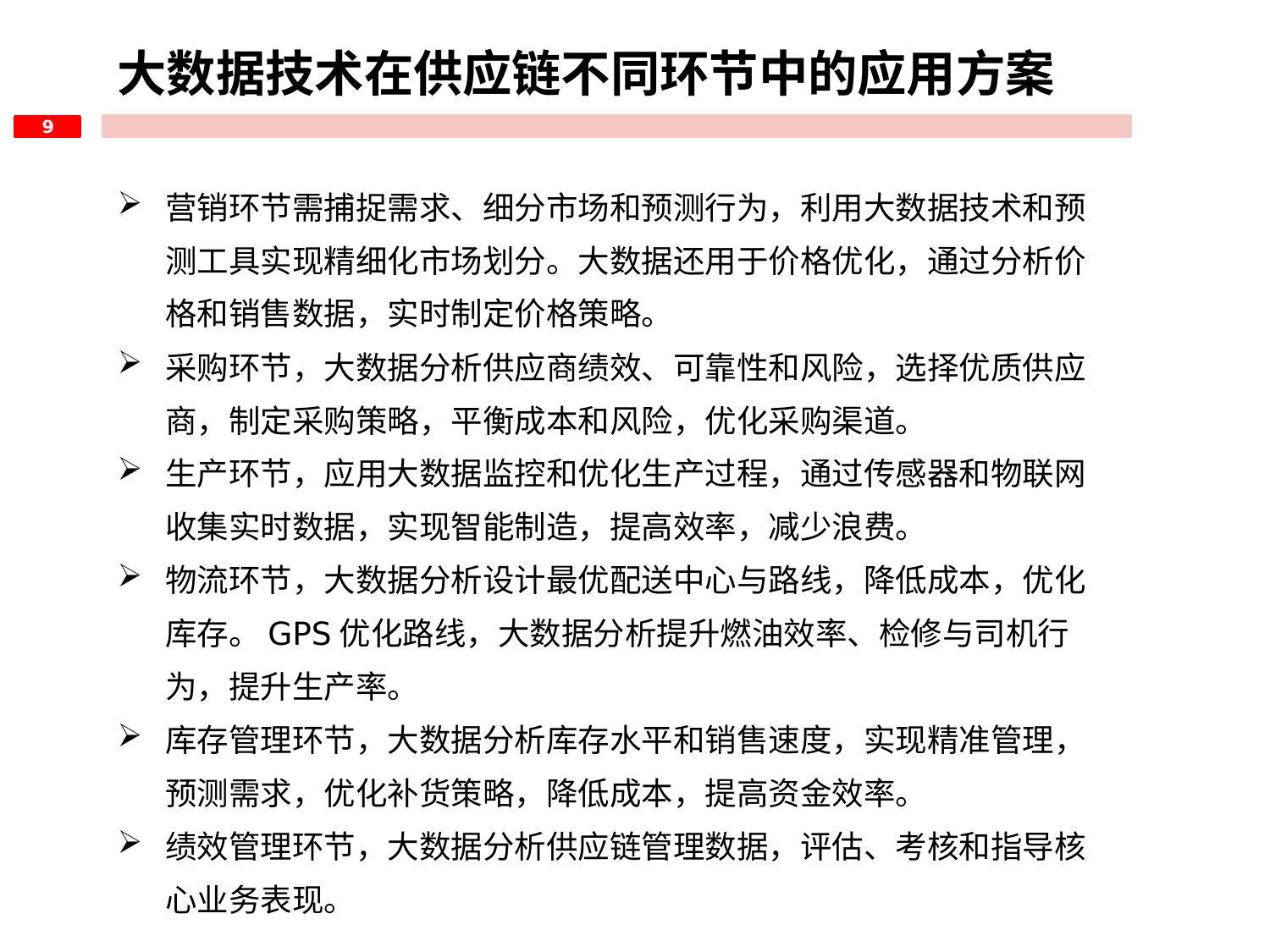

大数据技术在供应链不同环节中的应用方案
9
营销环节需捕捉需求、细分市场和预测行为，利用大数据技术和预测工具实现精细化市场划分。大数据还用于价格优化，通过分析价格和销售数据，实时制定价格策略。
采购环节，大数据分析供应商绩效、可靠性和风险，选择优质供应商，制定采购策略，平衡成本和风险，优化采购渠道。
生产环节，应用大数据监控和优化生产过程，通过传感器和物联网收集实时数据，实现智能制造，提高效率，减少浪费。
物流环节，大数据分析设计最优配送中心与路线，降低成本，优化库存。GPS优化路线，大数据分析提升燃油效率、检修与司机行为，提升生产率。
库存管理环节，大数据分析库存水平和销售速度，实现精准管理，预测需求，优化补货策略，降低成本，提高资金效率。
绩效管理环节，大数据分析供应链管理数据，评估、考核和指导核心业务表现。